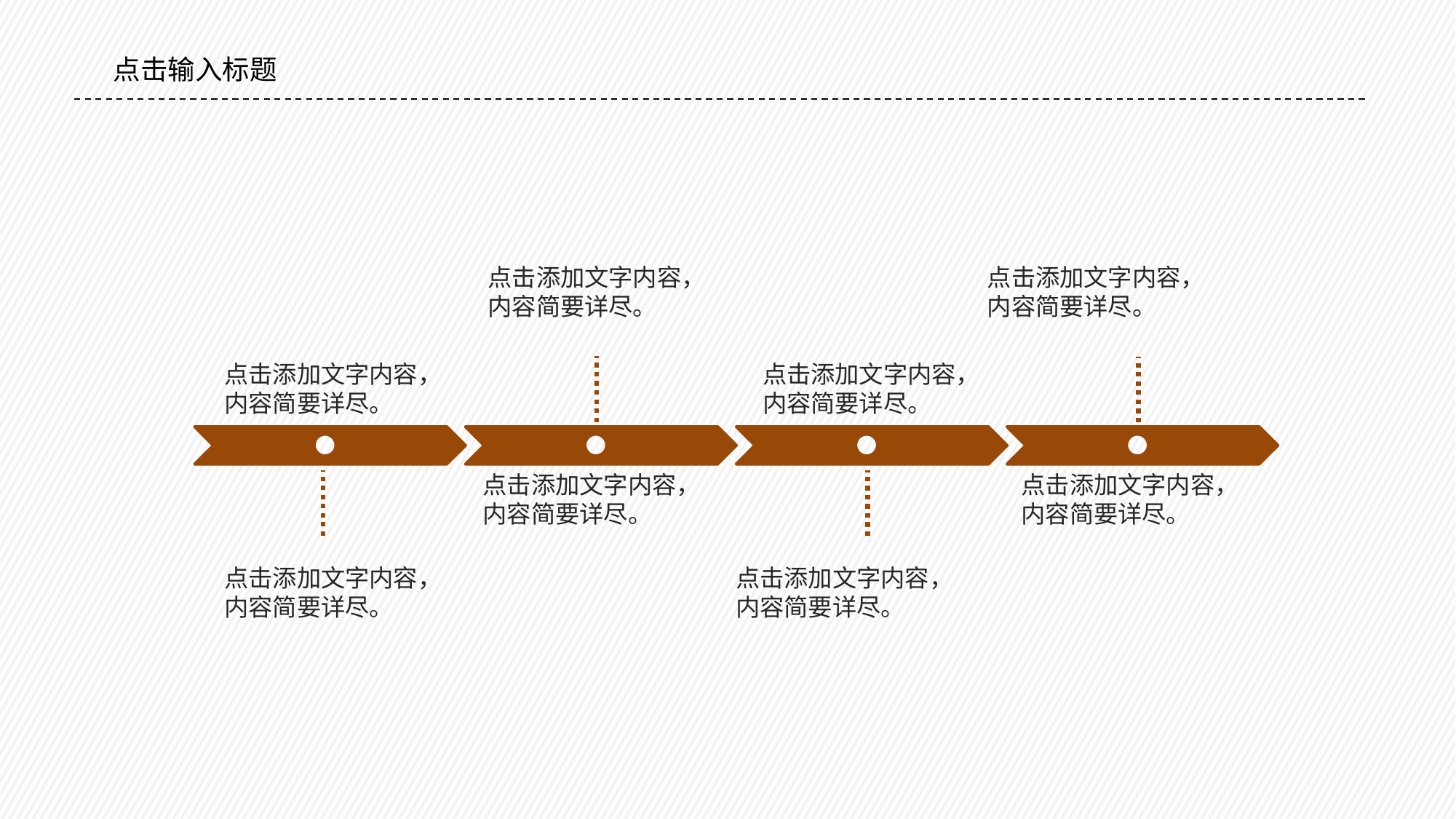

#
点击输入标题
点击添加文字内容，
内容简要详尽。
点击添加文字内容，
内容简要详尽。
点击添加文字内容，
内容简要详尽。
点击添加文字内容，
内容简要详尽。

点击添加文字内容，
内容简要详尽。
点击添加文字内容，
内容简要详尽。
点击添加文字内容，
内容简要详尽。
点击添加文字内容，
内容简要详尽。